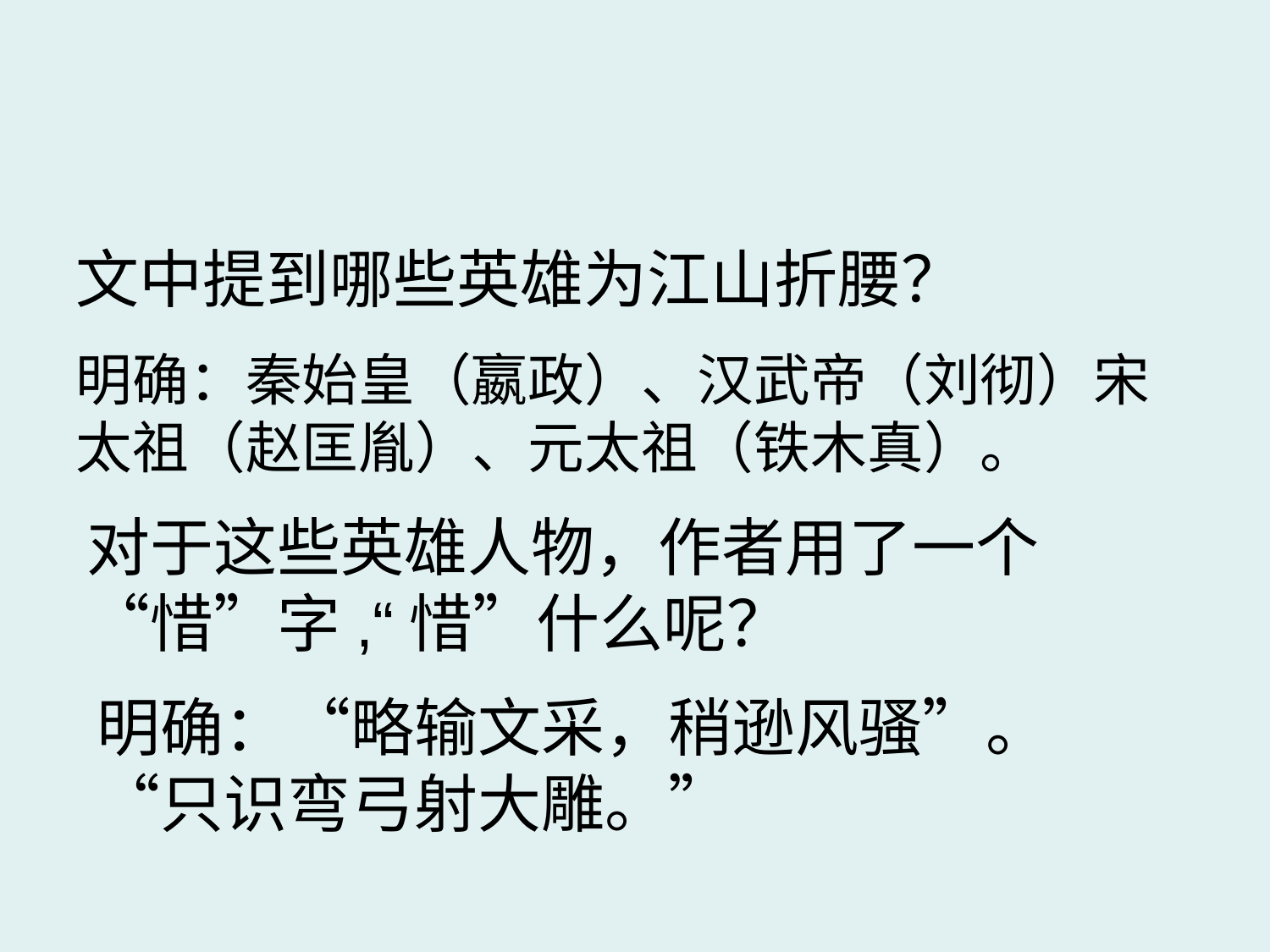

文中提到哪些英雄为江山折腰？
明确：秦始皇（嬴政）、汉武帝（刘彻）宋太祖（赵匡胤）、元太祖（铁木真）。
对于这些英雄人物，作者用了一个“惜”字,“惜”什么呢？
明确：“略输文采，稍逊风骚”。“只识弯弓射大雕。”
#